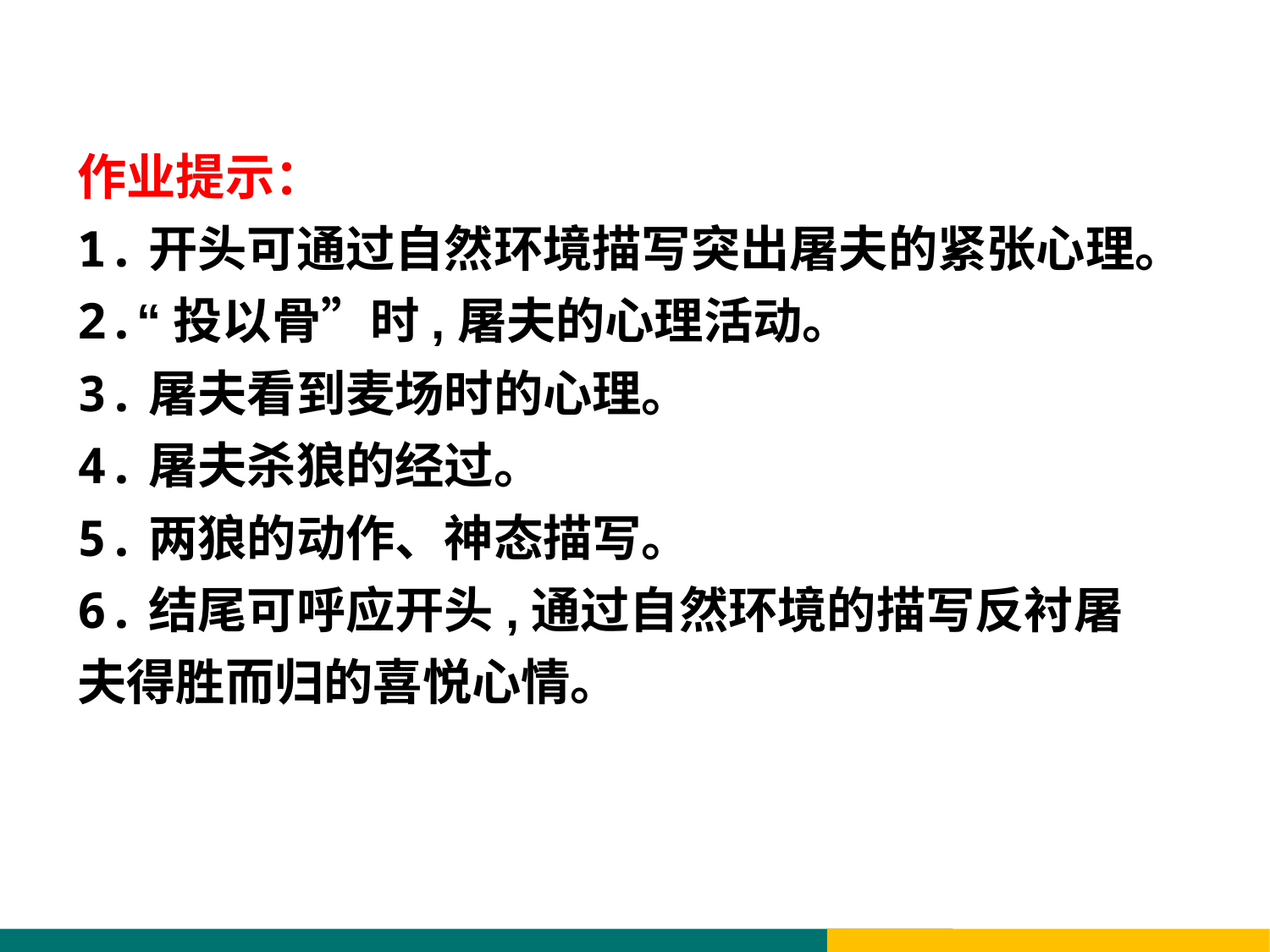

作业提示：
1.开头可通过自然环境描写突出屠夫的紧张心理。
2.“投以骨”时,屠夫的心理活动。
3.屠夫看到麦场时的心理。
4.屠夫杀狼的经过。
5.两狼的动作、神态描写。
6.结尾可呼应开头,通过自然环境的描写反衬屠夫得胜而归的喜悦心情。